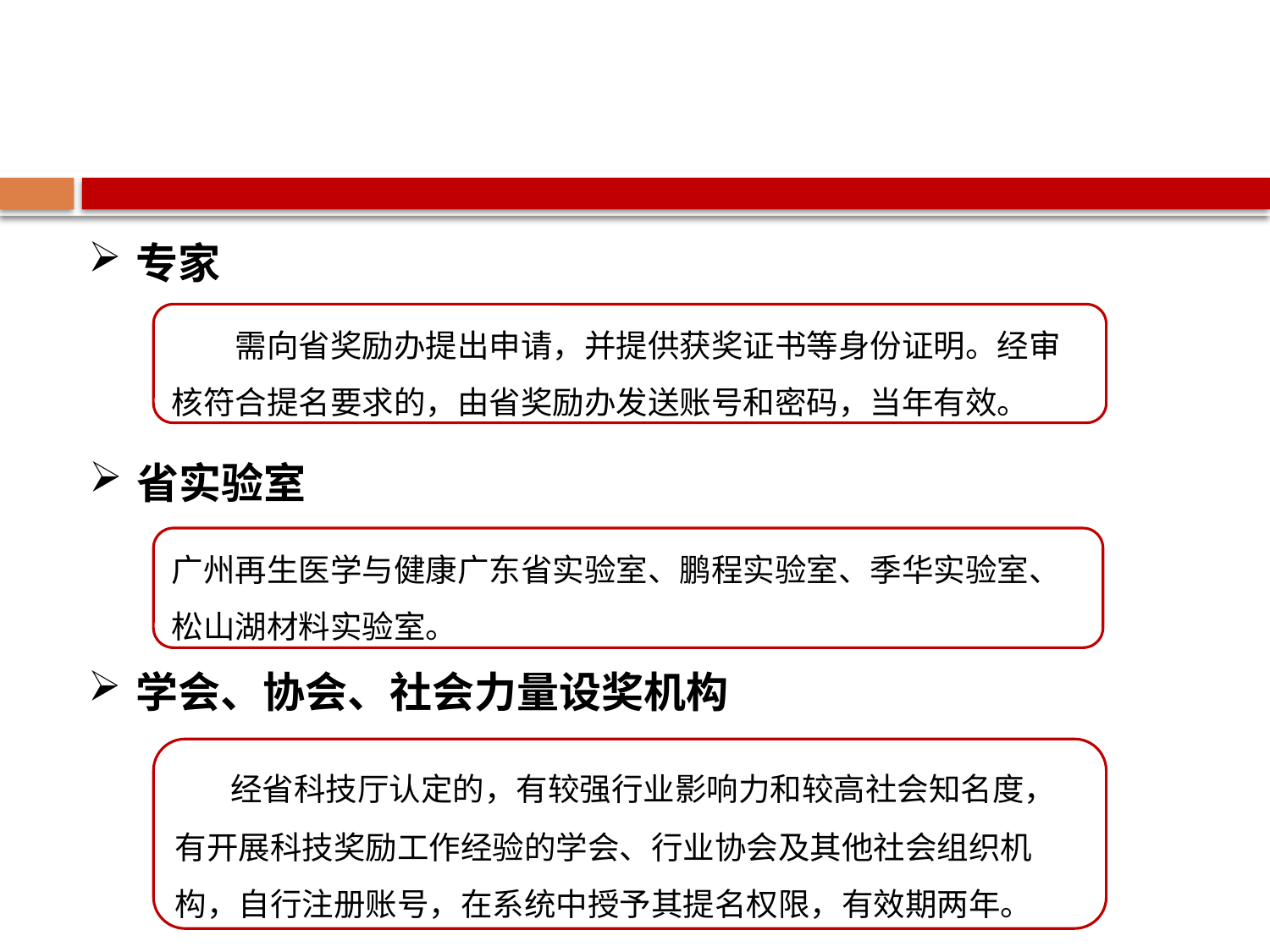

专家
需向省奖励办提出申请，并提供获奖证书等身份证明。经审核符合提名要求的，由省奖励办发送账号和密码，当年有效。
省实验室
广州再生医学与健康广东省实验室、鹏程实验室、季华实验室、
松山湖材料实验室。
学会、协会、社会力量设奖机构
      经省科技厅认定的，有较强行业影响力和较高社会知名度，有开展科技奖励工作经验的学会、行业协会及其他社会组织机构，自行注册账号，在系统中授予其提名权限，有效期两年。